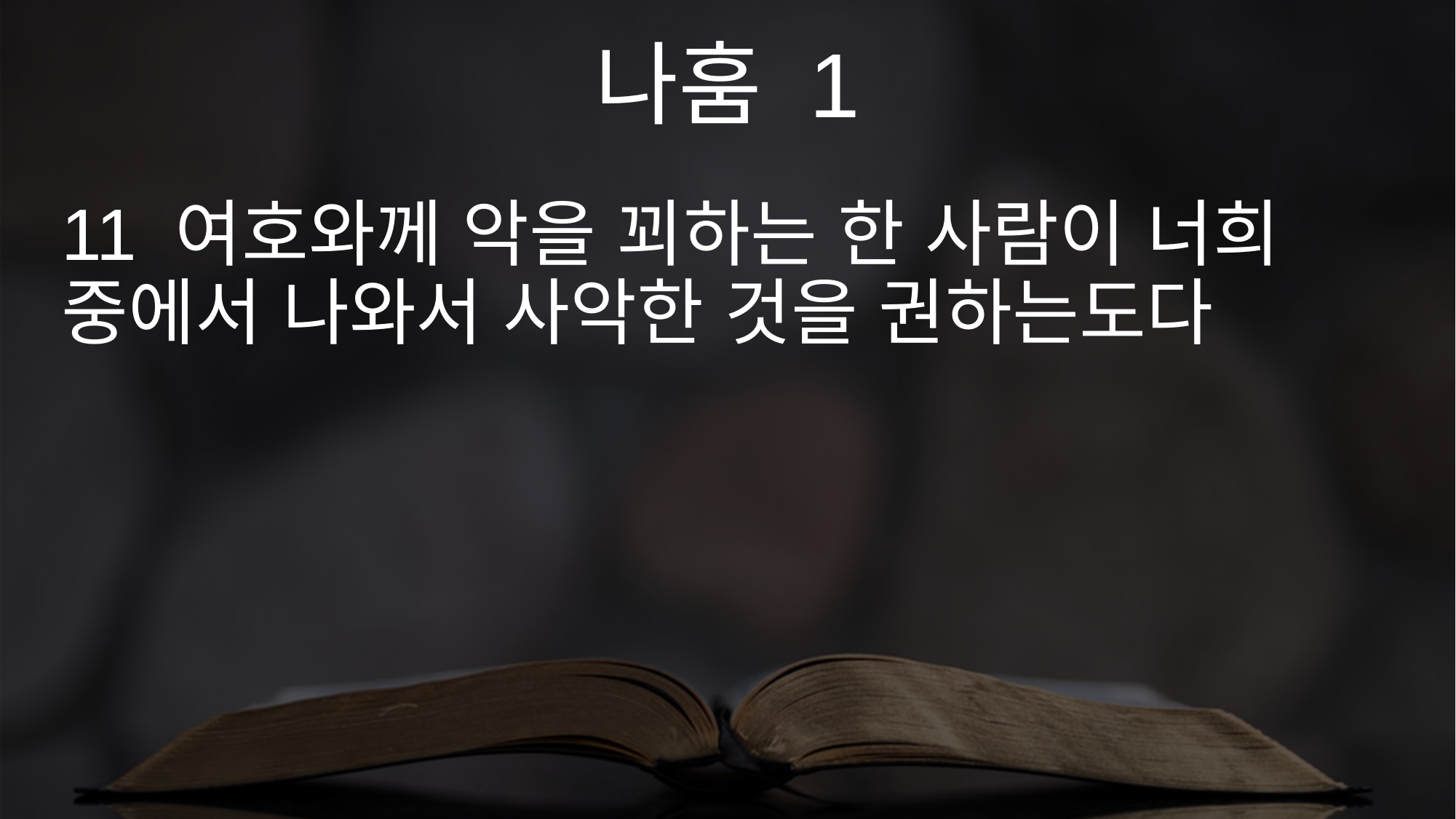

나훔 1
11 여호와께 악을 꾀하는 한 사람이 너희 중에서 나와서 사악한 것을 권하는도다